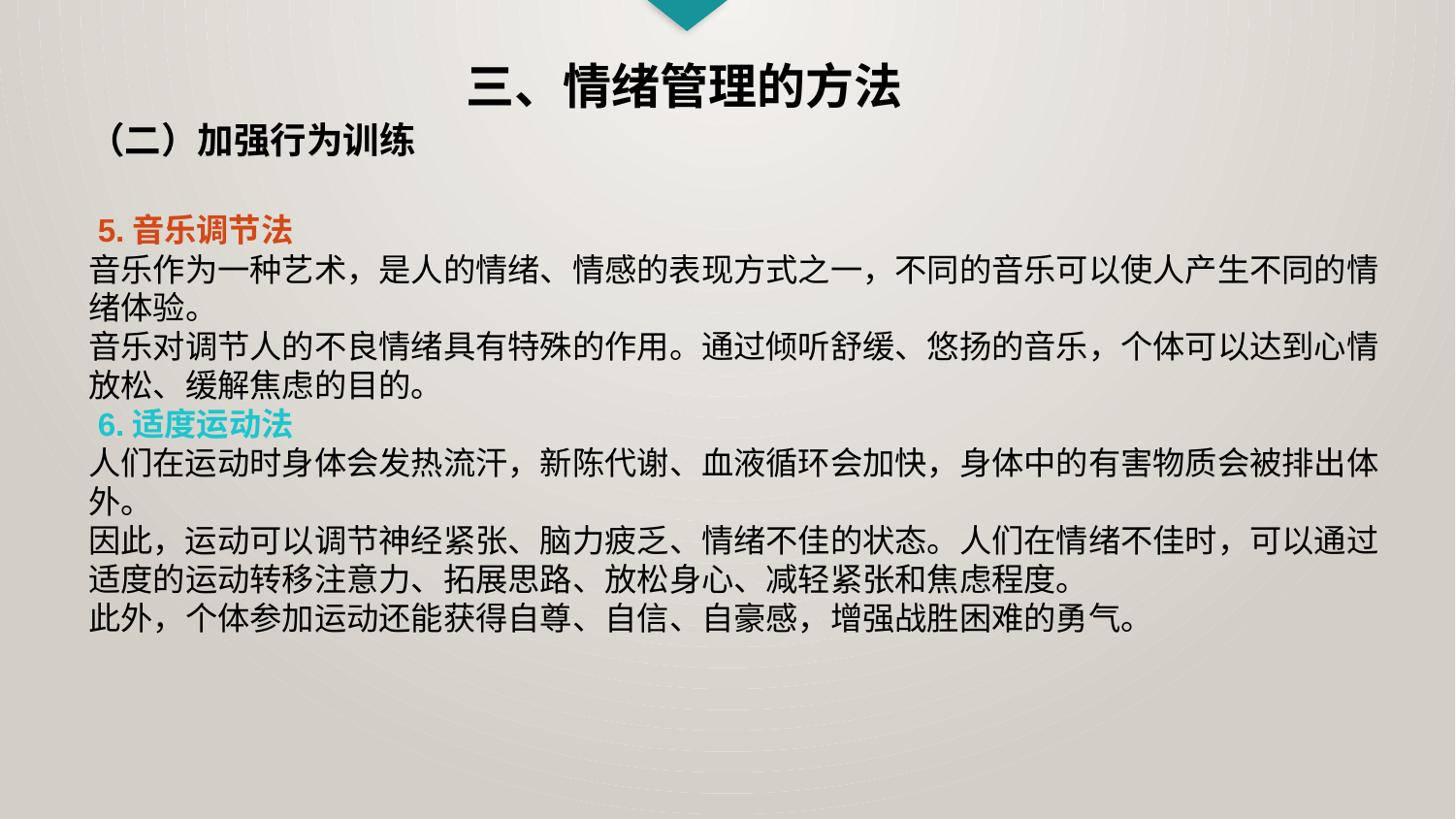

三、情绪管理的方法
（二）加强行为训练
 5.音乐调节法
音乐作为一种艺术，是人的情绪、情感的表现方式之一，不同的音乐可以使人产生不同的情绪体验。
音乐对调节人的不良情绪具有特殊的作用。通过倾听舒缓、悠扬的音乐，个体可以达到心情放松、缓解焦虑的目的。
 6.适度运动法
人们在运动时身体会发热流汗，新陈代谢、血液循环会加快，身体中的有害物质会被排出体外。
因此，运动可以调节神经紧张、脑力疲乏、情绪不佳的状态。人们在情绪不佳时，可以通过适度的运动转移注意力、拓展思路、放松身心、减轻紧张和焦虑程度。
此外，个体参加运动还能获得自尊、自信、自豪感，增强战胜困难的勇气。
72